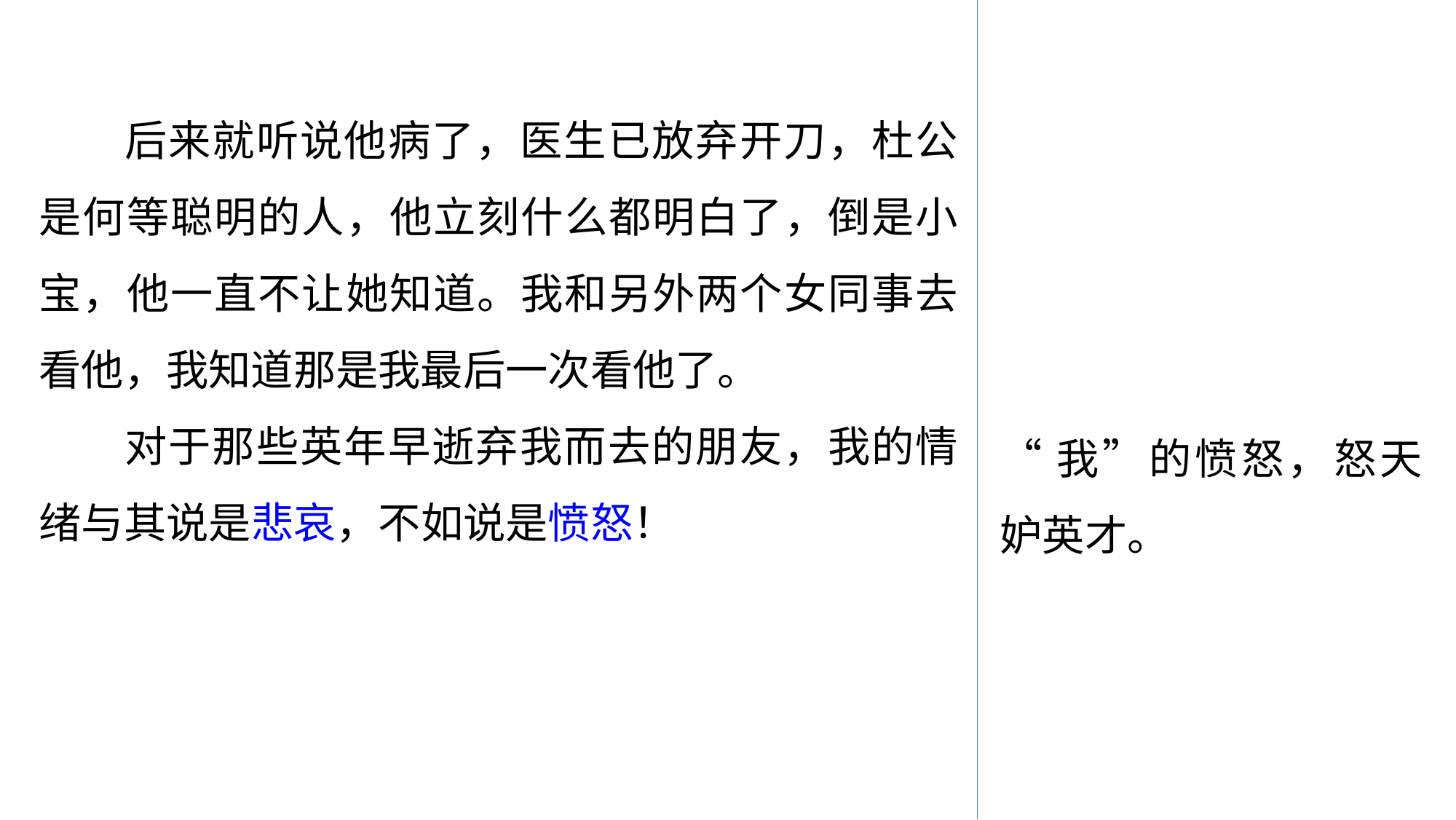

后来就听说他病了，医生已放弃开刀，杜公是何等聪明的人，他立刻什么都明白了，倒是小宝，他一直不让她知道。我和另外两个女同事去看他，我知道那是我最后一次看他了。
对于那些英年早逝弃我而去的朋友，我的情绪与其说是悲哀，不如说是愤怒！
“我”的愤怒，怒天妒英才。